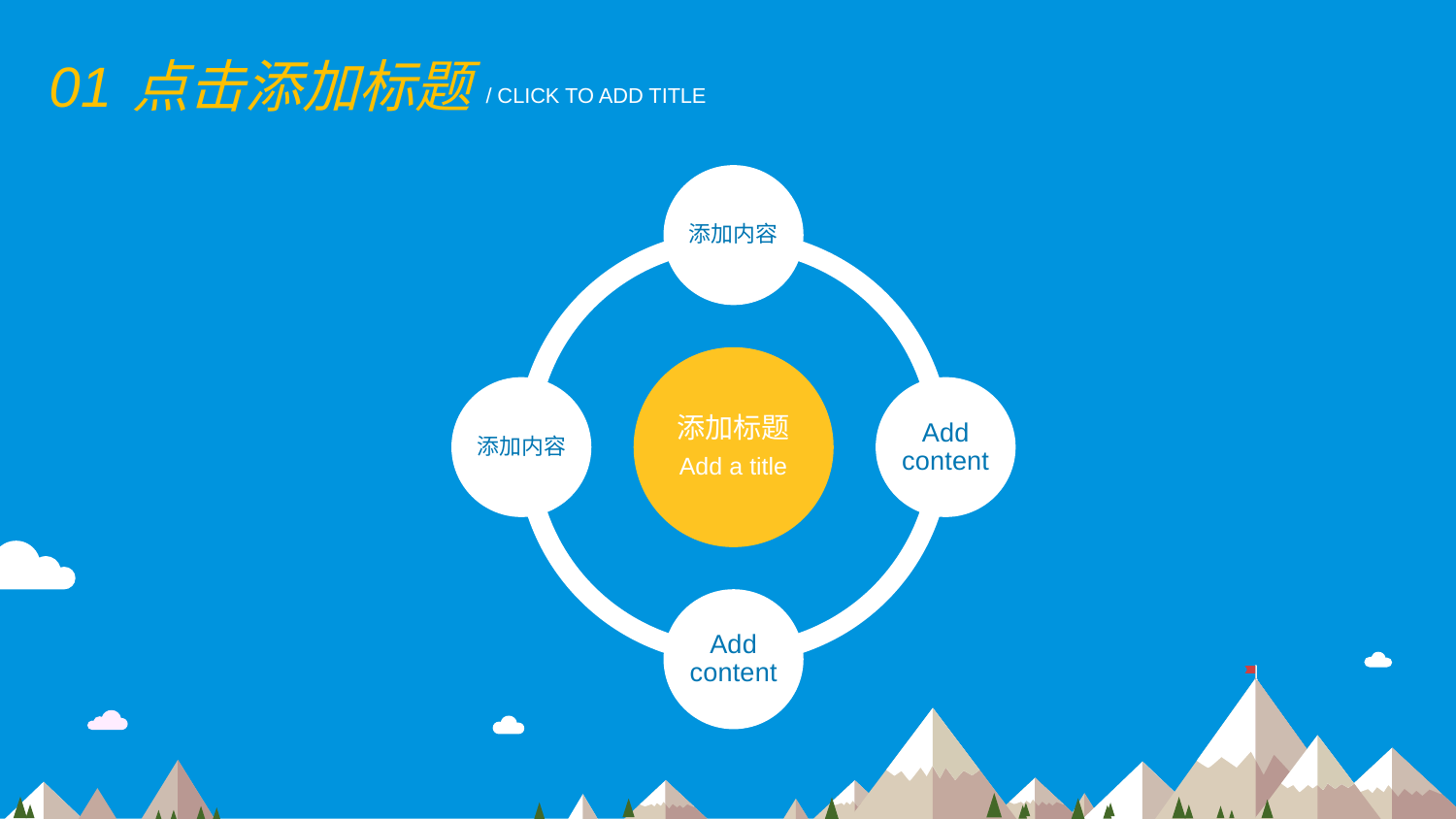

01
点击添加标题
/ CLICK TO ADD TITLE
添加标题
Add a title
添加内容
Add content
Add content
添加内容